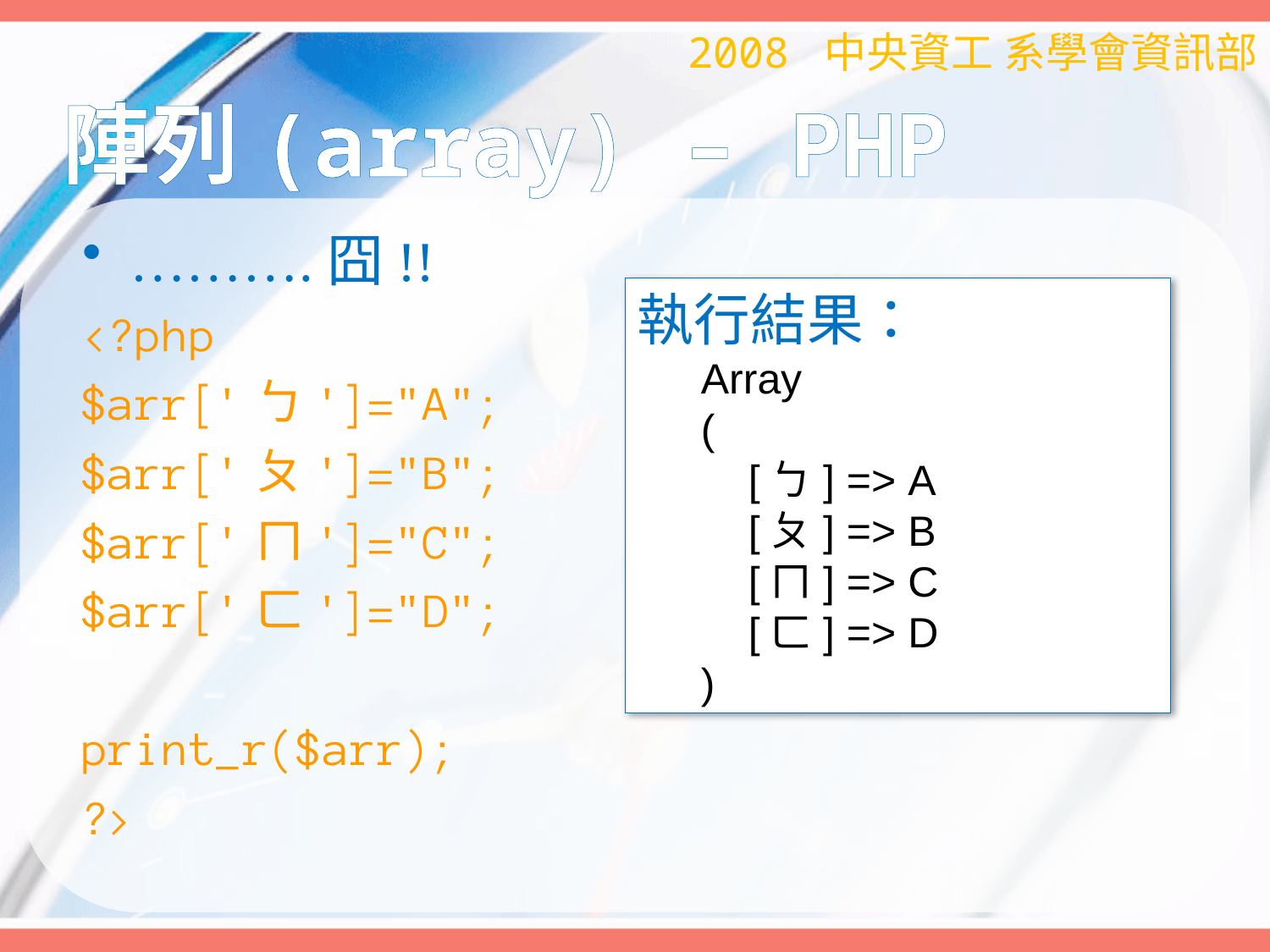

2008 中央資工 系學會資訊部
# 陣列(array) – PHP

……….囧!!
<?php
$arr['ㄅ']="A";
$arr['ㄆ']="B";
$arr['ㄇ']="C";
$arr['ㄈ']="D";

print_r($arr);
?>
執行結果：
Array
(
    [ㄅ] => A
    [ㄆ] => B
    [ㄇ] => C
    [ㄈ] => D
)